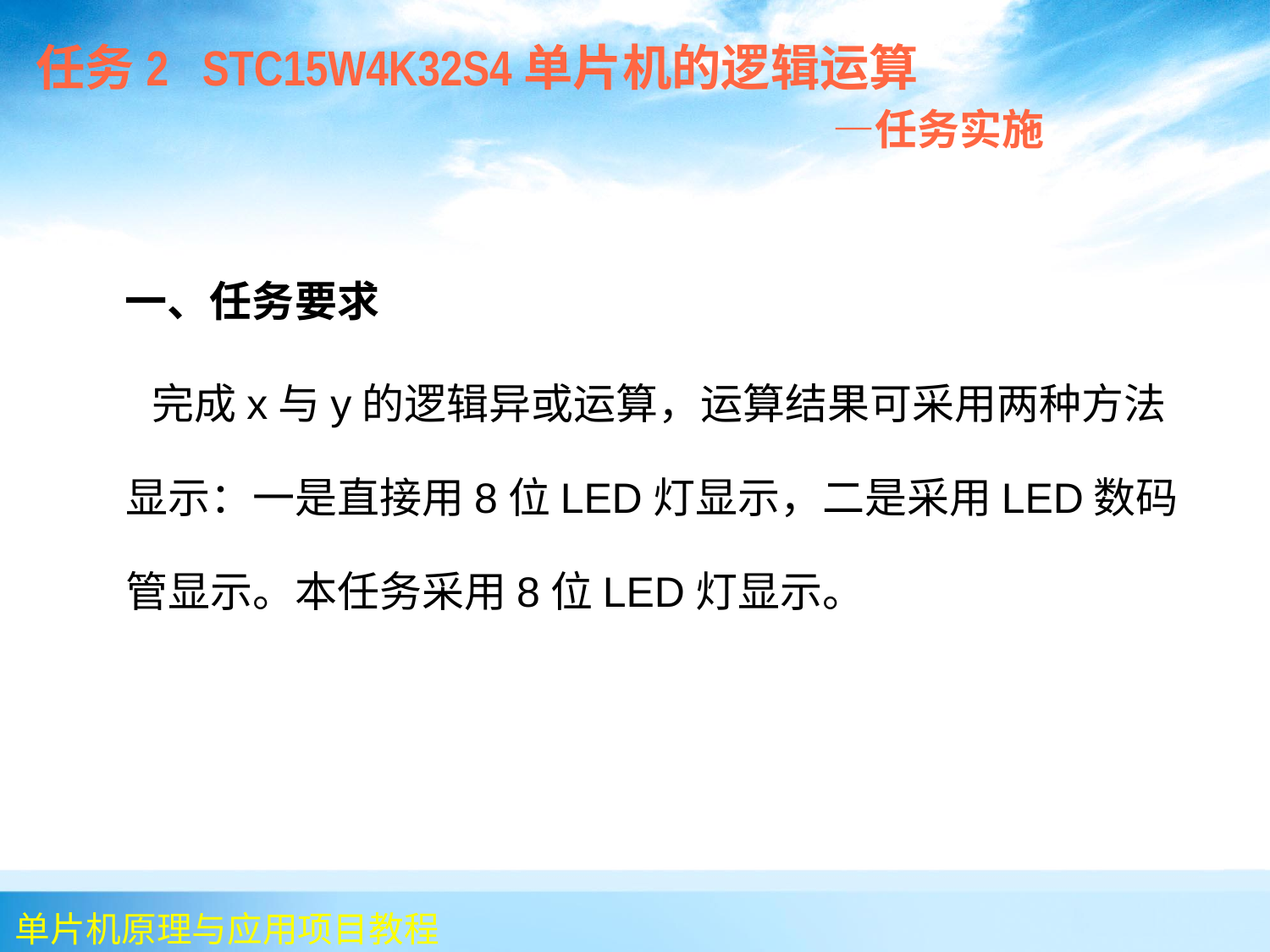

任务2   STC15W4K32S4单片机的逻辑运算
                                                                       —任务实施
    一、任务要求
      完成x与y的逻辑异或运算，运算结果可采用两种方法显示：一是直接用8位LED灯显示，二是采用LED数码管显示。本任务采用8位LED灯显示。